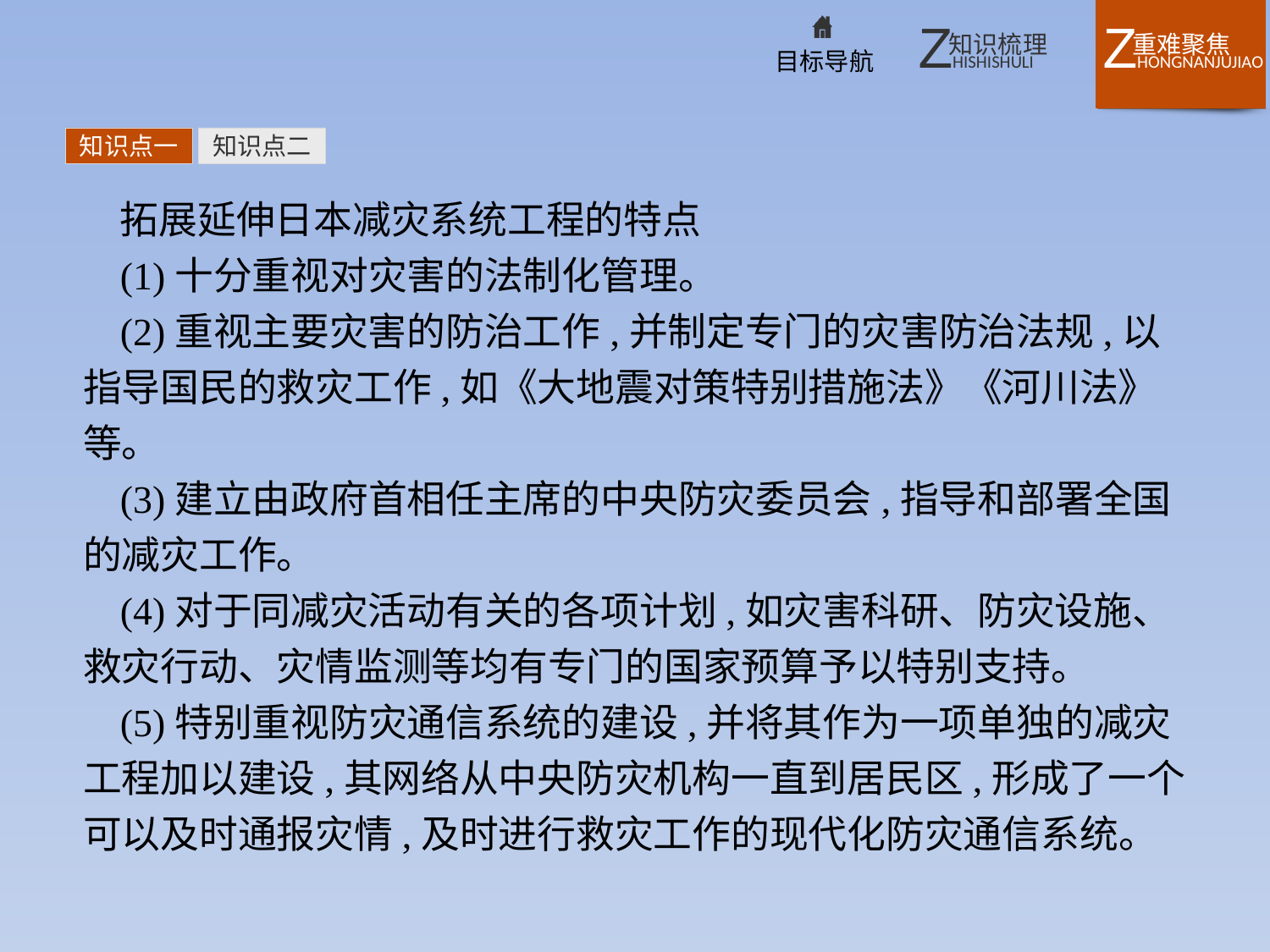

知识点一
知识点二
拓展延伸日本减灾系统工程的特点
(1)十分重视对灾害的法制化管理。
(2)重视主要灾害的防治工作,并制定专门的灾害防治法规,以指导国民的救灾工作,如《大地震对策特别措施法》《河川法》等。
(3)建立由政府首相任主席的中央防灾委员会,指导和部署全国的减灾工作。
(4)对于同减灾活动有关的各项计划,如灾害科研、防灾设施、救灾行动、灾情监测等均有专门的国家预算予以特别支持。
(5)特别重视防灾通信系统的建设,并将其作为一项单独的减灾工程加以建设,其网络从中央防灾机构一直到居民区,形成了一个可以及时通报灾情,及时进行救灾工作的现代化防灾通信系统。